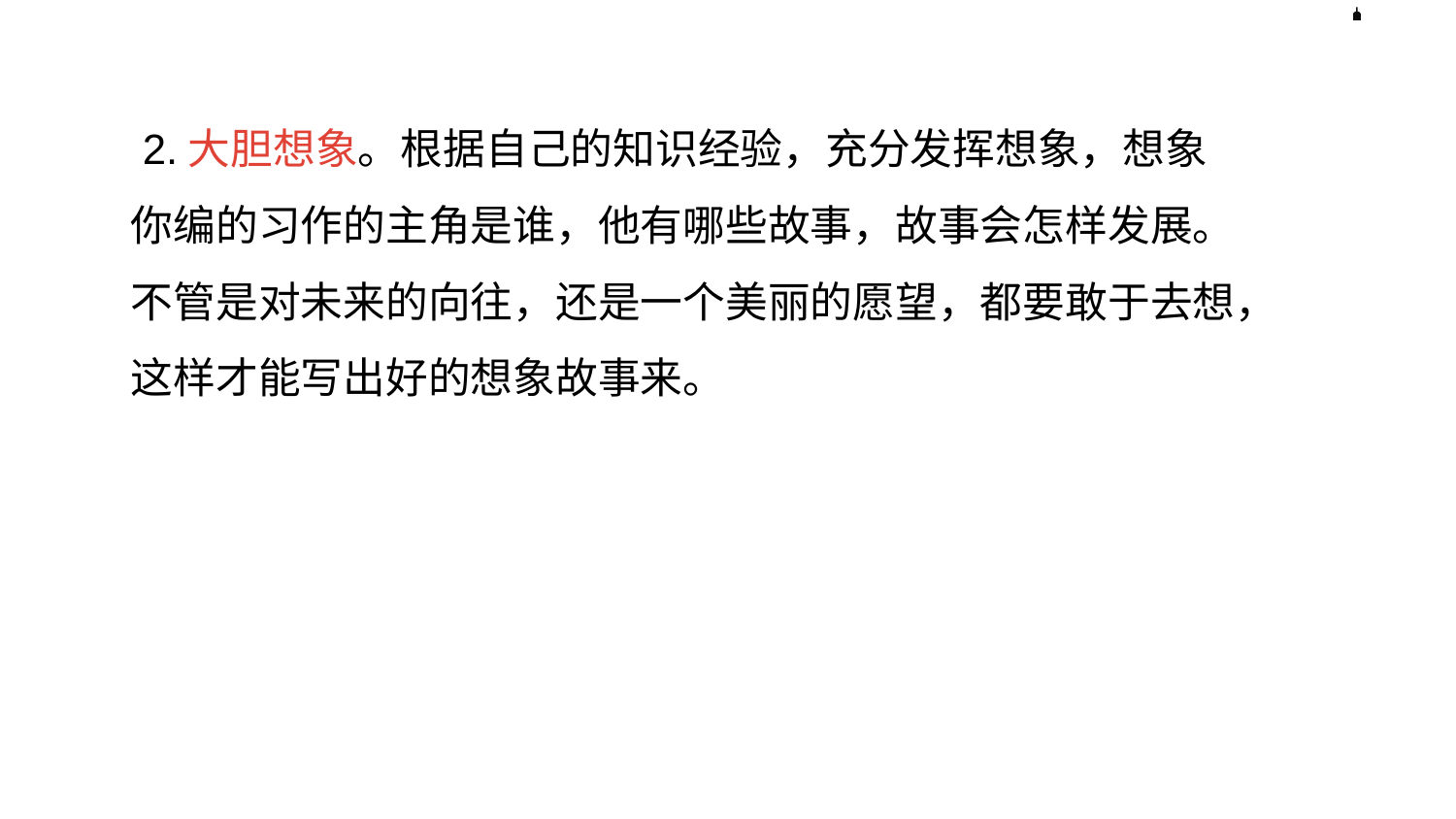

2.大胆想象。根据自己的知识经验，充分发挥想象，想象你编的习作的主角是谁，他有哪些故事，故事会怎样发展。不管是对未来的向往，还是一个美丽的愿望，都要敢于去想，这样才能写出好的想象故事来。